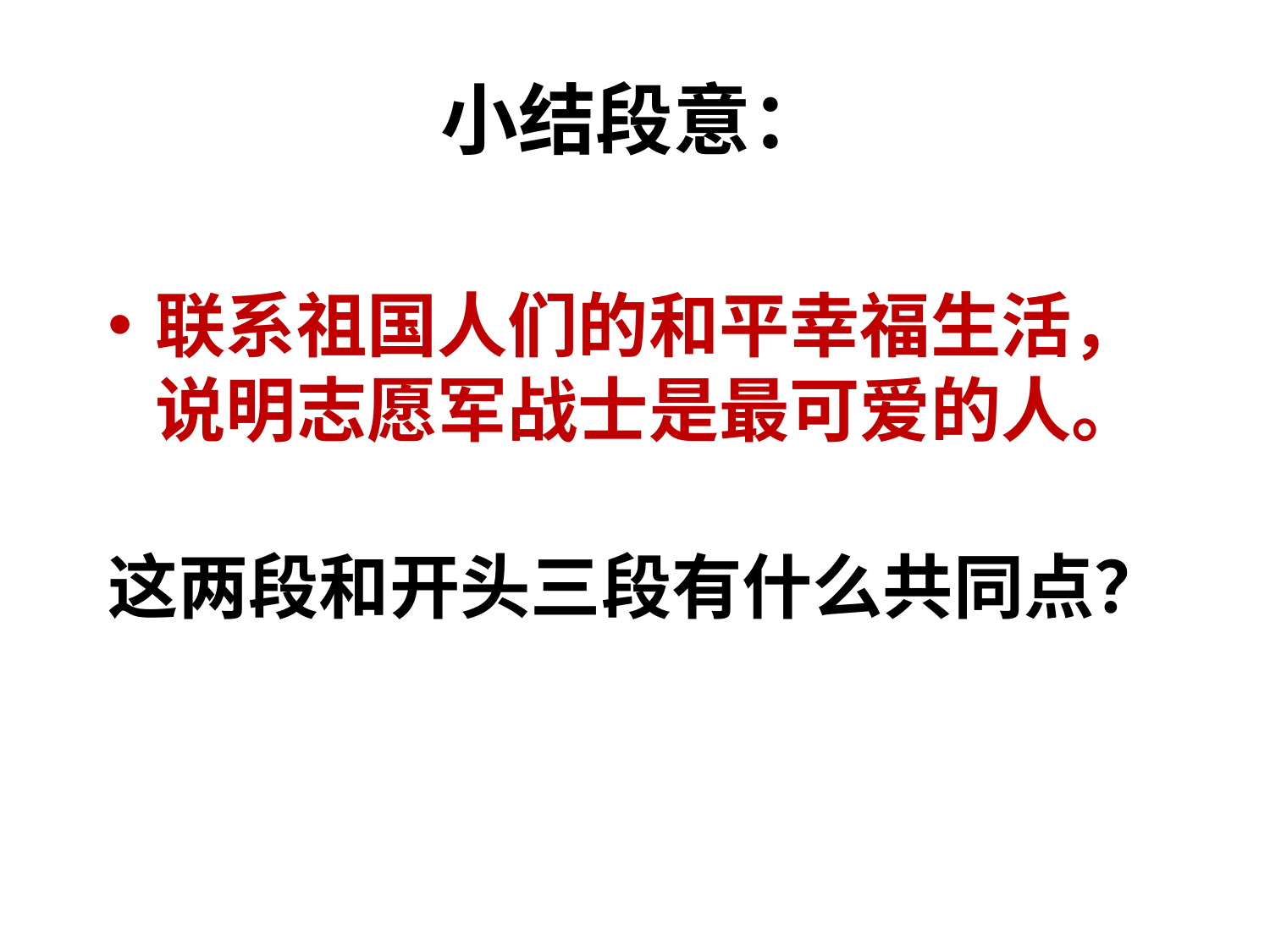

# 小结段意：
联系祖国人们的和平幸福生活，说明志愿军战士是最可爱的人。
这两段和开头三段有什么共同点？